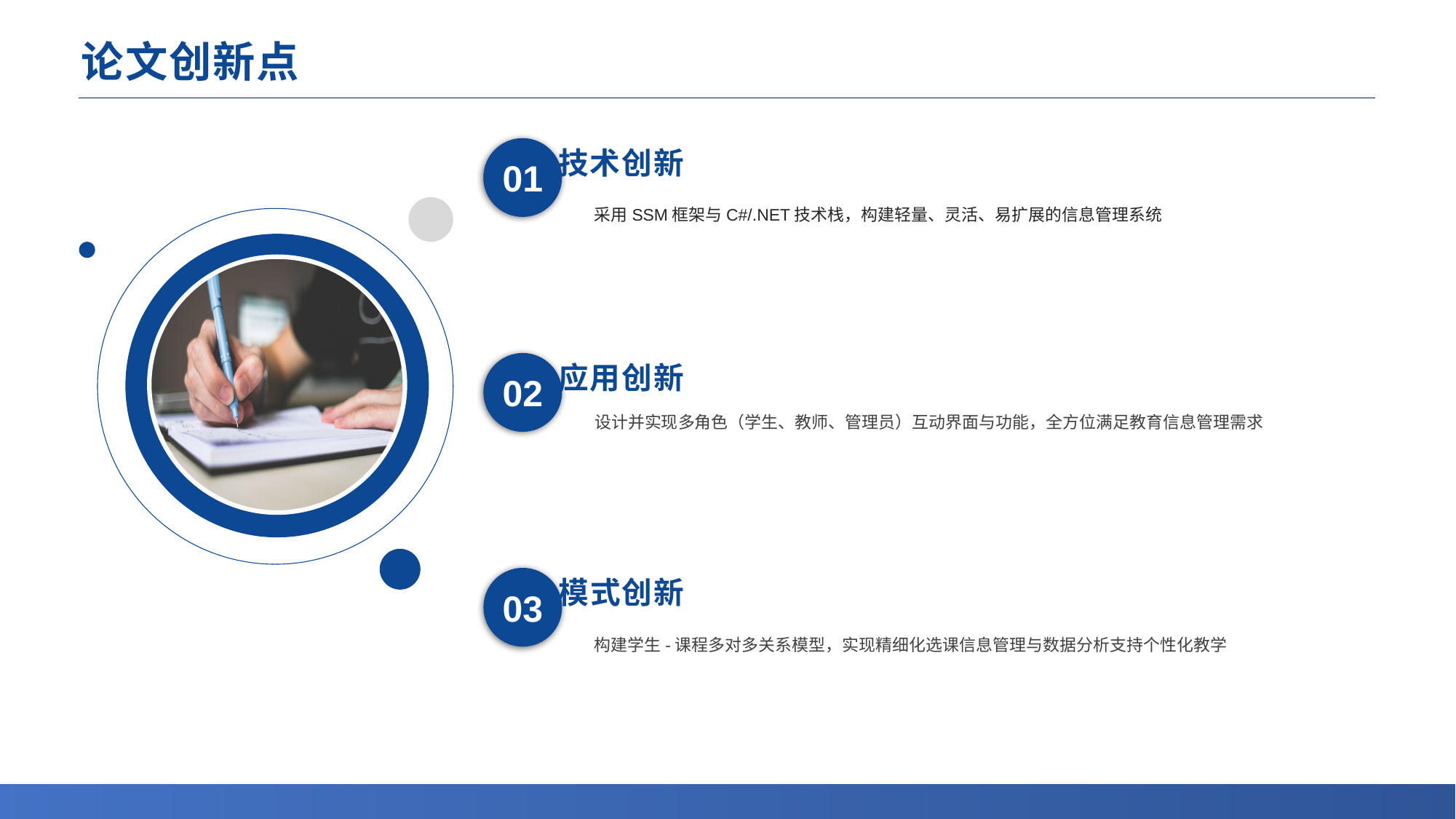

# 论文创新点
技术创新
01
采用SSM框架与C#/.NET技术栈，构建轻量、灵活、易扩展的信息管理系统

应用创新
02
设计并实现多角色（学生、教师、管理员）互动界面与功能，全方位满足教育信息管理需求

模式创新
03
构建学生-课程多对多关系模型，实现精细化选课信息管理与数据分析支持个性化教学